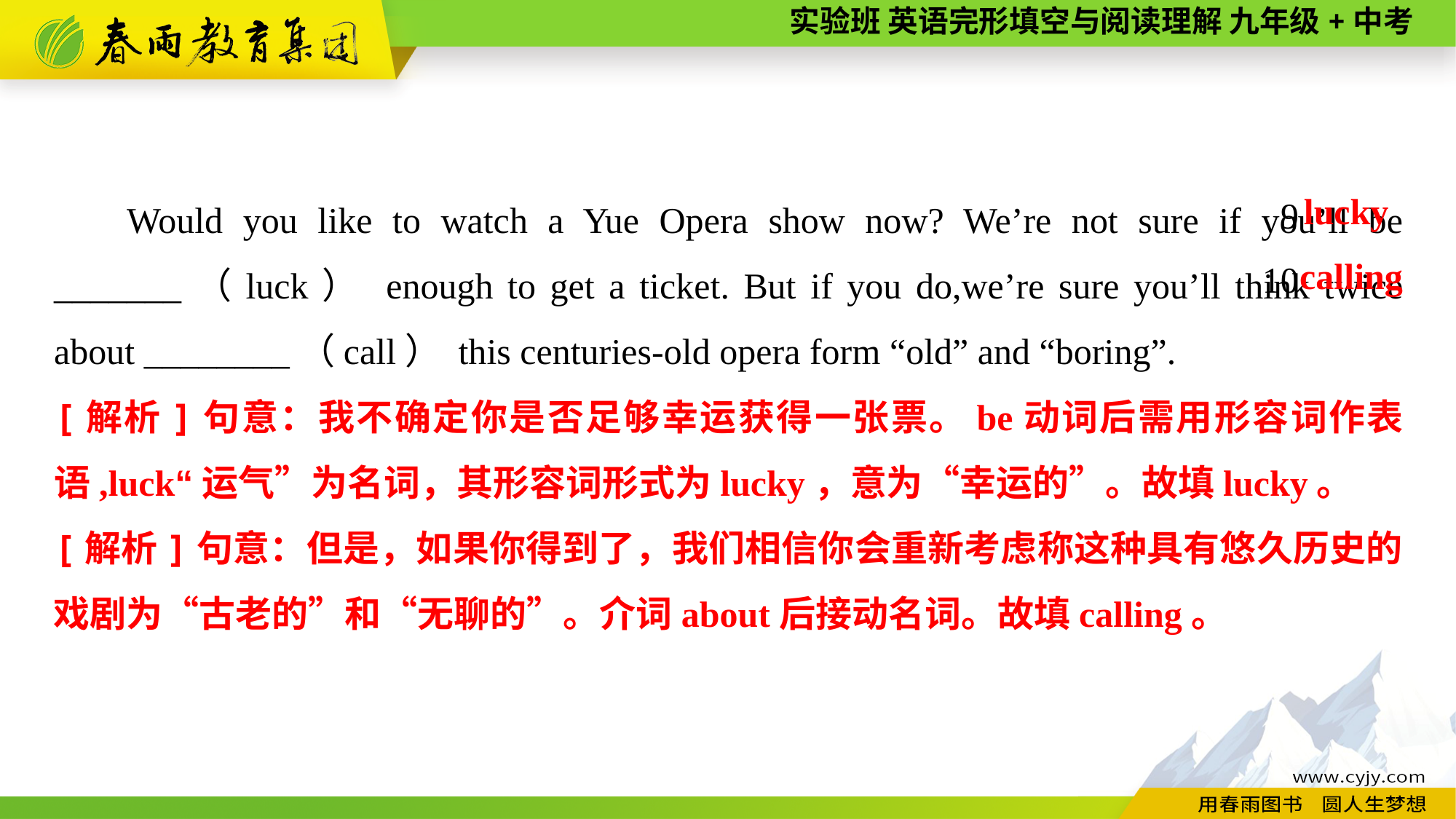

Would you like to watch a Yue Opera show now? We’re not sure if you’ll be _______（luck） enough to get a ticket. But if you do,we’re sure you’ll think twice about ________（call） this centuries-old opera form “old” and “boring”.
lucky
9
calling
10
[解析]句意：我不确定你是否足够幸运获得一张票。be动词后需用形容词作表语,luck“运气”为名词，其形容词形式为lucky，意为“幸运的”。故填lucky。
[解析]句意：但是，如果你得到了，我们相信你会重新考虑称这种具有悠久历史的戏剧为“古老的”和“无聊的”。介词about后接动名词。故填calling。